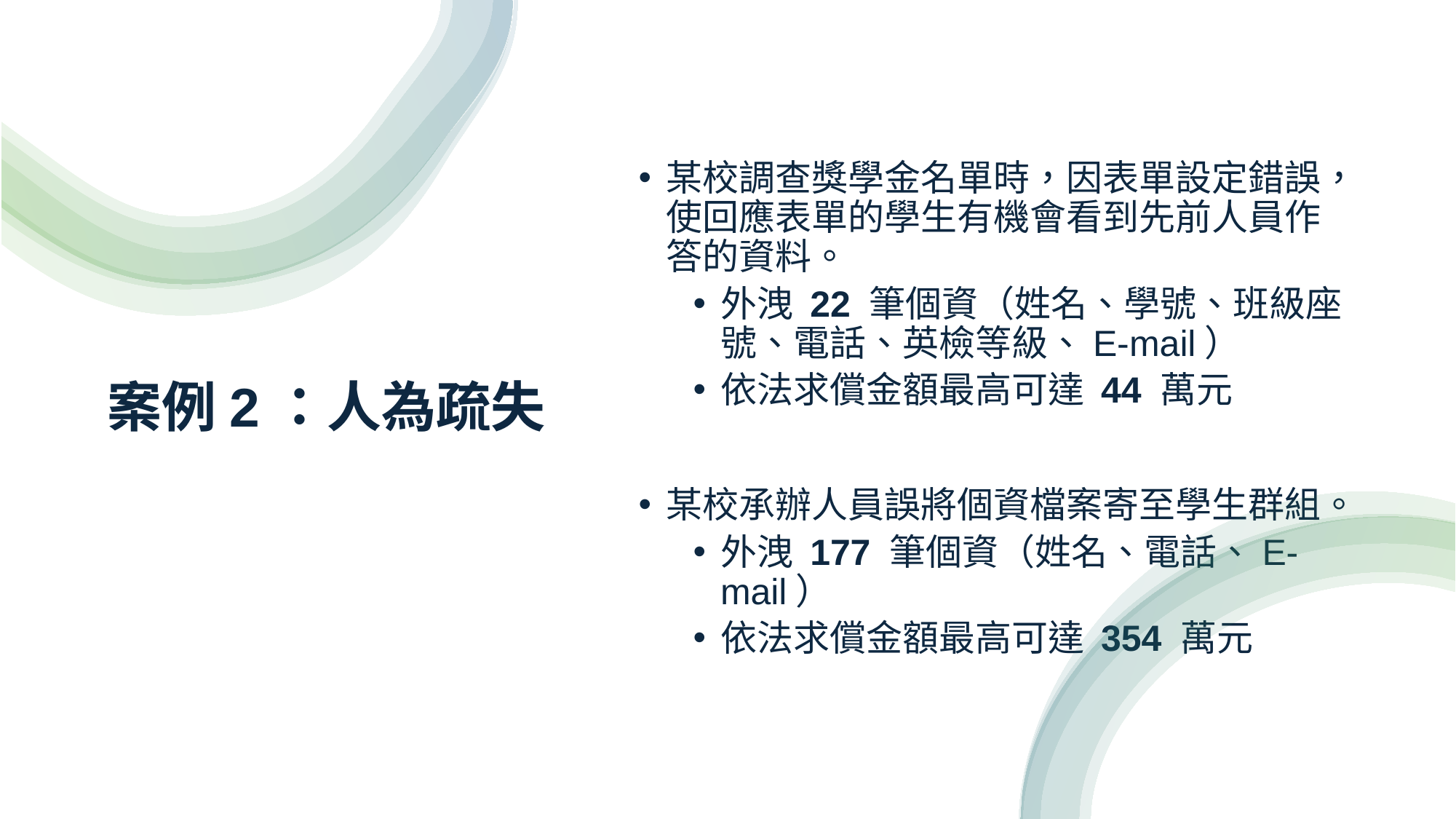

# 案例2：人為疏失
某校調查獎學金名單時，因表單設定錯誤，使回應表單的學生有機會看到先前人員作答的資料。
外洩 22 筆個資（姓名、學號、班級座號、電話、英檢等級、E-mail）
依法求償金額最高可達 44 萬元

某校承辦人員誤將個資檔案寄至學生群組。
外洩 177 筆個資（姓名、電話、E-mail）
依法求償金額最高可達 354 萬元